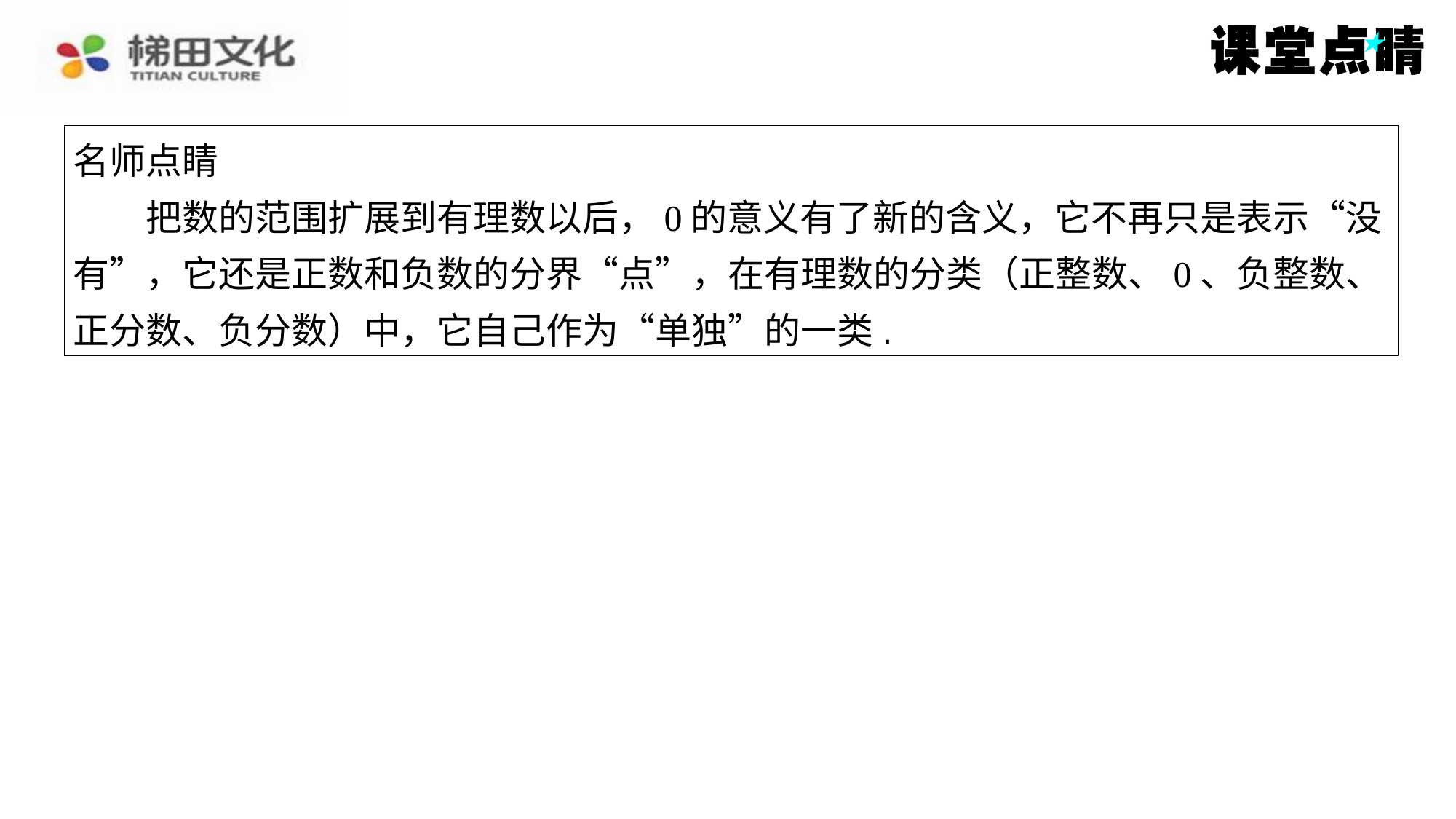

名师点睛
把数的范围扩展到有理数以后，0的意义有了新的含义，它不再只是表示“没
有”，它还是正数和负数的分界“点”，在有理数的分类（正整数、0、负整数、
正分数、负分数）中，它自己作为“单独”的一类.